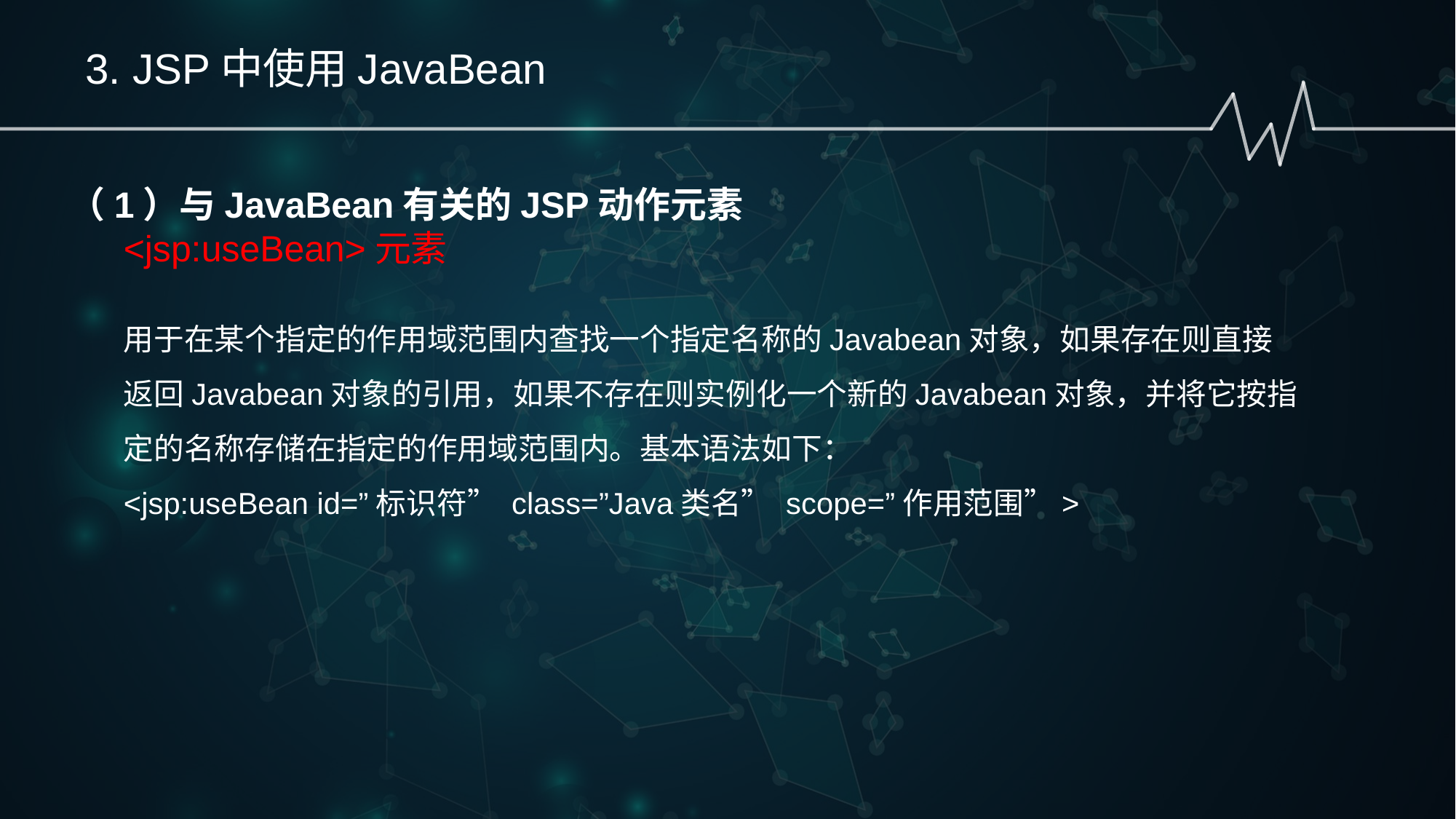

3. JSP中使用JavaBean
（1）与JavaBean有关的JSP动作元素
<jsp:useBean>元素

用于在某个指定的作用域范围内查找一个指定名称的Javabean对象，如果存在则直接返回Javabean对象的引用，如果不存在则实例化一个新的Javabean对象，并将它按指定的名称存储在指定的作用域范围内。基本语法如下：
<jsp:useBean id=”标识符” class=”Java类名” scope=”作用范围”>